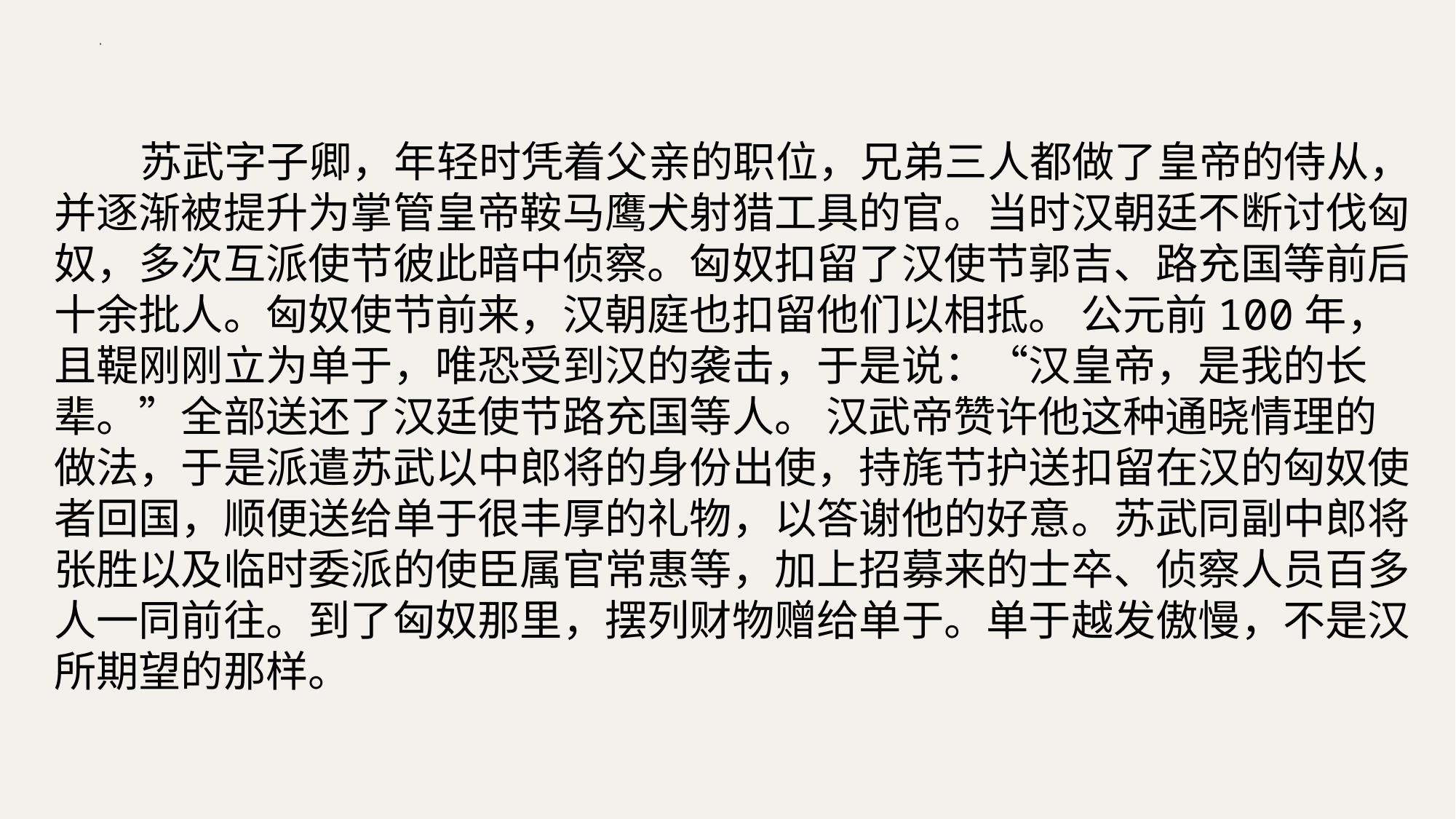

苏武字子卿，年轻时凭着父亲的职位，兄弟三人都做了皇帝的侍从，并逐渐被提升为掌管皇帝鞍马鹰犬射猎工具的官。当时汉朝廷不断讨伐匈奴，多次互派使节彼此暗中侦察。匈奴扣留了汉使节郭吉、路充国等前后十余批人。匈奴使节前来，汉朝庭也扣留他们以相抵。 公元前100年，且鞮刚刚立为单于，唯恐受到汉的袭击，于是说：“汉皇帝，是我的长辈。”全部送还了汉廷使节路充国等人。 汉武帝赞许他这种通晓情理的做法，于是派遣苏武以中郎将的身份出使，持旄节护送扣留在汉的匈奴使者回国，顺便送给单于很丰厚的礼物，以答谢他的好意。苏武同副中郎将张胜以及临时委派的使臣属官常惠等，加上招募来的士卒、侦察人员百多人一同前往。到了匈奴那里，摆列财物赠给单于。单于越发傲慢，不是汉所期望的那样。